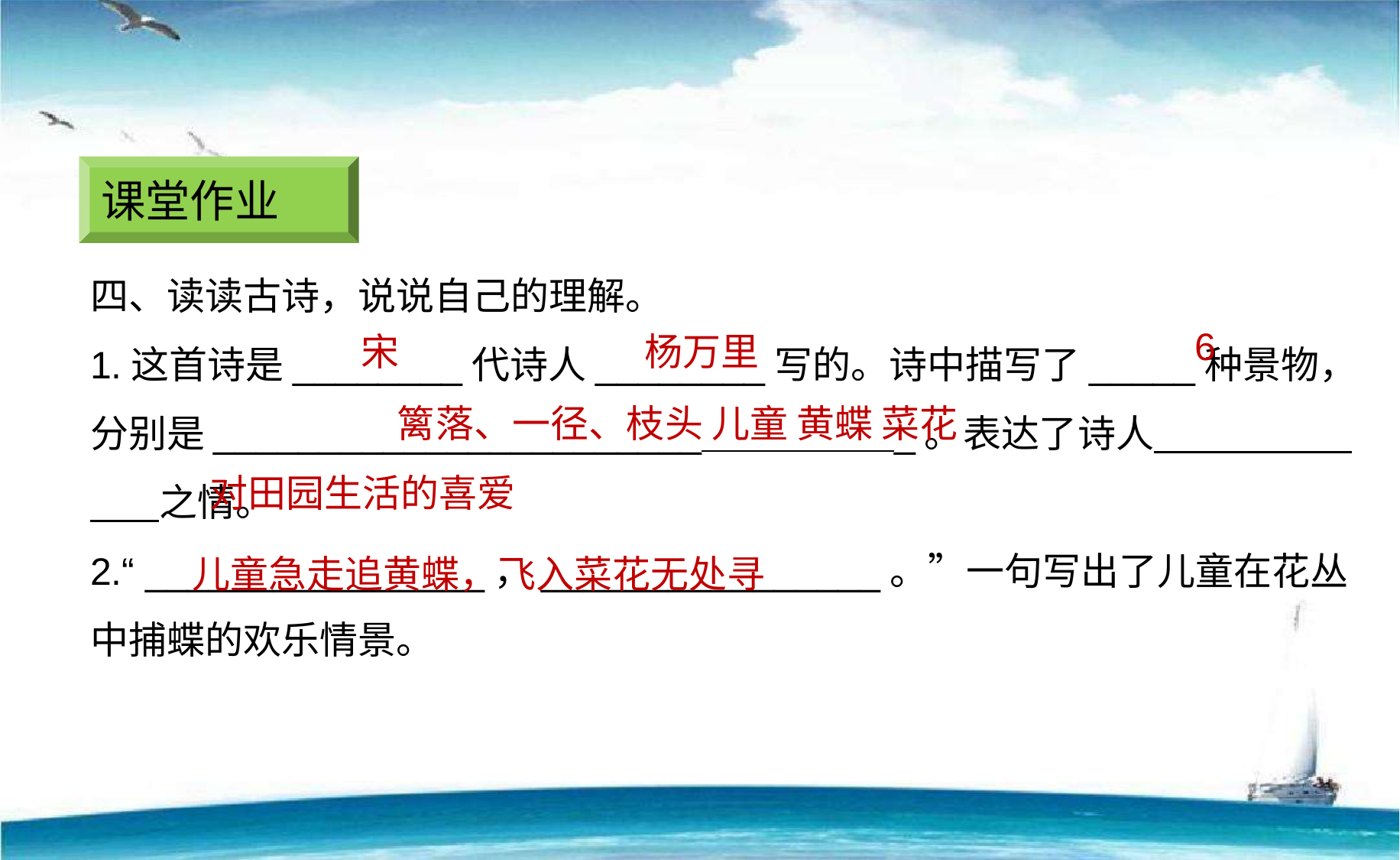

课堂作业
四、读读古诗，说说自己的理解。
1.这首诗是________代诗人________写的。诗中描写了_____种景物，分别是_______________________                  _。表达了诗人                                之情。
2.“ ________________，________________。”一句写出了儿童在花丛中捕蝶的欢乐情景。
6
宋
杨万里
篱落、一径、枝头 儿童 黄蝶 菜花
对田园生活的喜爱
儿童急走追黄蝶，飞入菜花无处寻